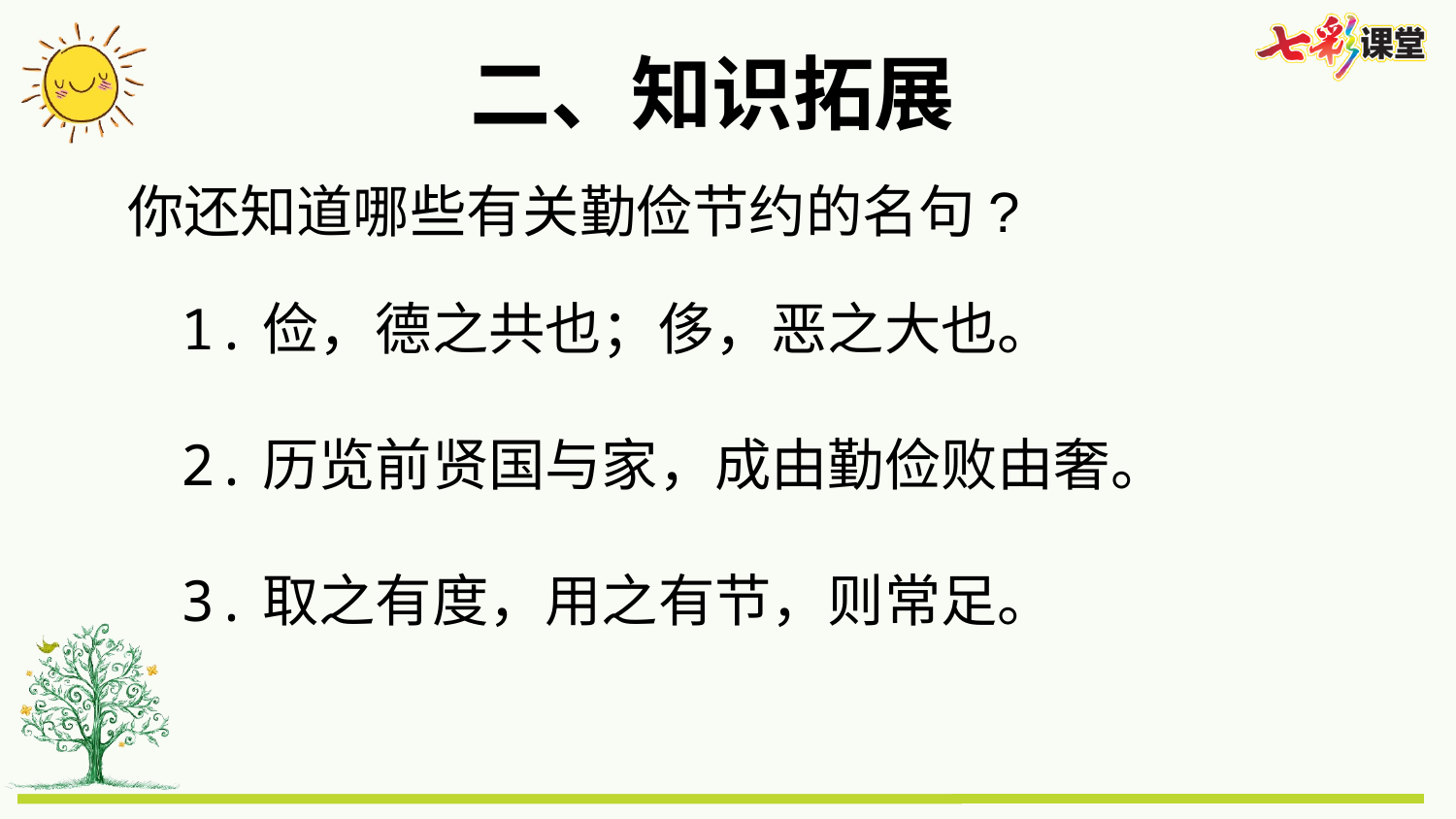

二、知识拓展
你还知道哪些有关勤俭节约的名句?
1.俭，德之共也；侈，恶之大也。

2.历览前贤国与家，成由勤俭败由奢。

3.取之有度，用之有节，则常足。